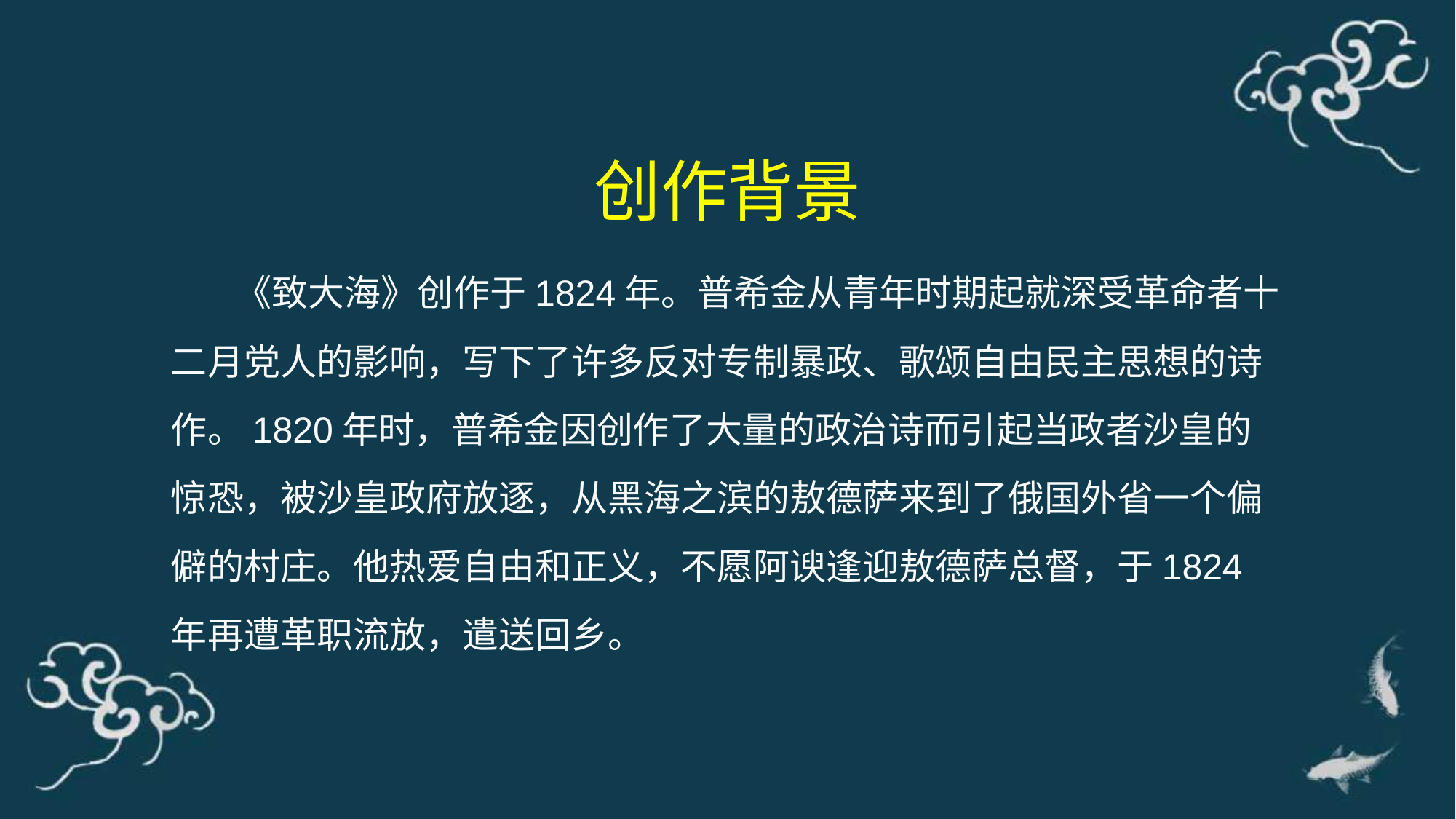

创作背景
      《致大海》创作于1824年。普希金从青年时期起就深受革命者十二月党人的影响，写下了许多反对专制暴政、歌颂自由民主思想的诗作。1820年时，普希金因创作了大量的政治诗而引起当政者沙皇的惊恐，被沙皇政府放逐，从黑海之滨的敖德萨来到了俄国外省一个偏僻的村庄。他热爱自由和正义，不愿阿谀逢迎敖德萨总督，于1824年再遭革职流放，遣送回乡。